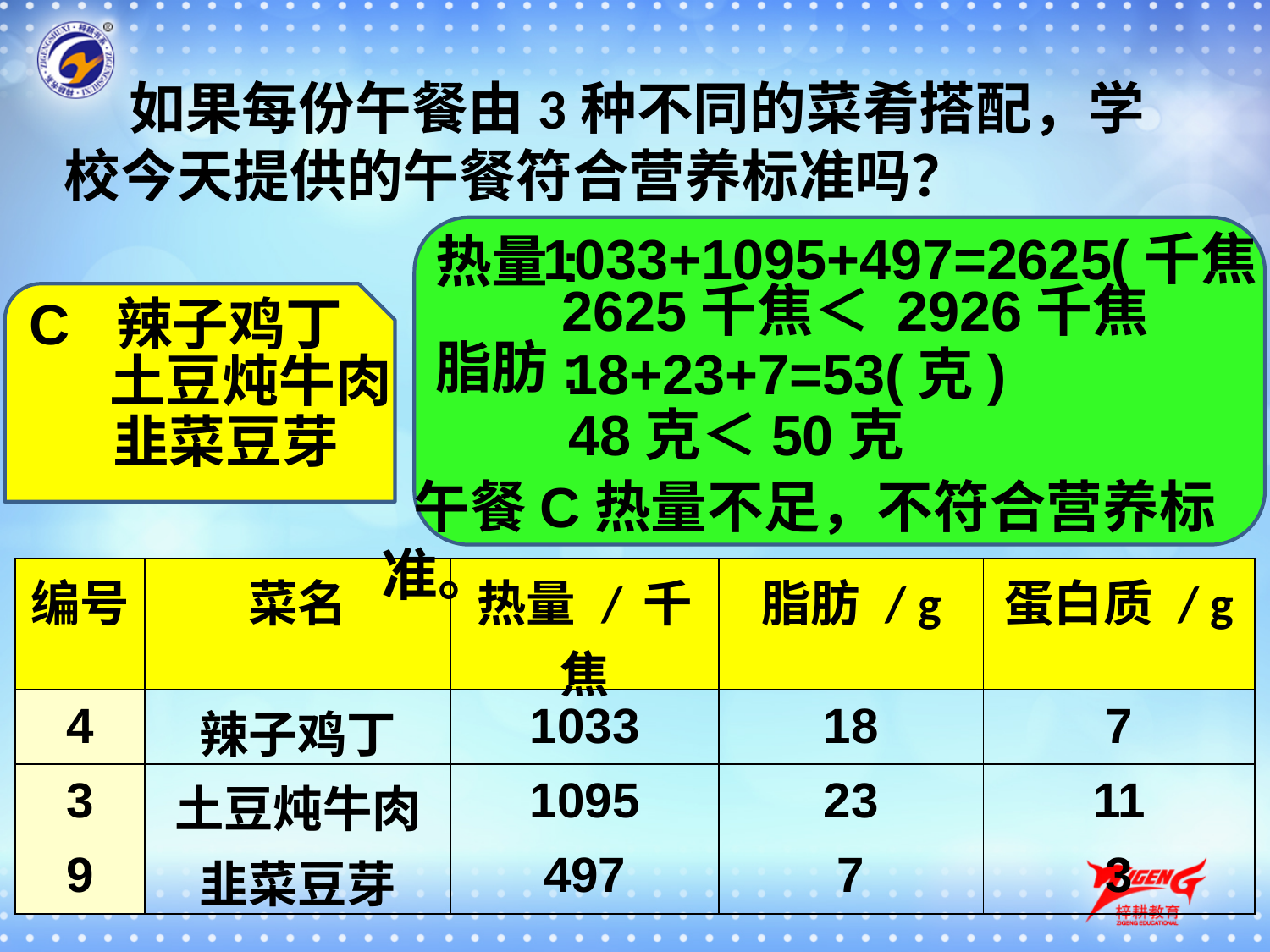

如果每份午餐由3种不同的菜肴搭配，学校今天提供的午餐符合营养标准吗？

1033+1095+497=2625(千焦)
热量:
2625千焦＜ 2926千焦
C
辣子鸡丁

脂肪:
18+23+7=53(克)
土豆炖牛肉
48克＜50克
韭菜豆芽
午餐C热量不足，不符合营养标准。
| 编号 | 菜名 | 热量 / 千焦 | 脂肪 / g | 蛋白质 / g |
| --- | --- | --- | --- | --- |
| 4 | 辣子鸡丁 | 1033 | 18 | 7 |
| 3 | 土豆炖牛肉 | 1095 | 23 | 11 |
| 9 | 韭菜豆芽 | 497 | 7 | 3 |